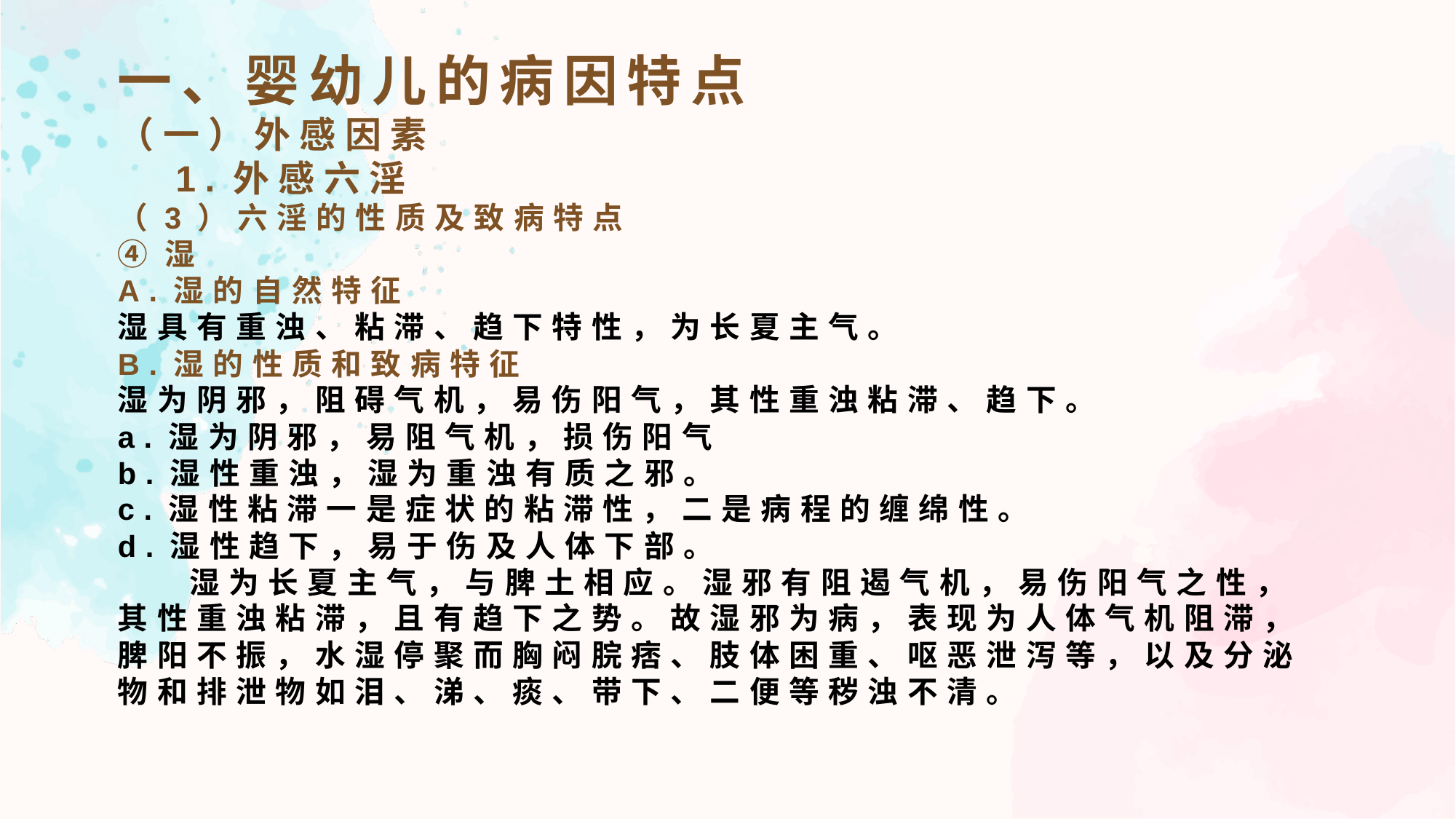

一、婴幼儿的病因特点
（一）外感因素
   1.外感六淫
（3）六淫的性质及致病特点
④湿
A.湿的自然特征
湿具有重浊、粘滞、趋下特性，为长夏主气。
B.湿的性质和致病特征
湿为阴邪，阻碍气机，易伤阳气，其性重浊粘滞、趋下。
a.湿为阴邪，易阻气机，损伤阳气
b.湿性重浊，湿为重浊有质之邪。
c.湿性粘滞一是症状的粘滞性，二是病程的缠绵性。
d.湿性趋下，易于伤及人体下部。
    湿为长夏主气，与脾土相应。湿邪有阻遏气机，易伤阳气之性，其性重浊粘滞，且有趋下之势。故湿邪为病，表现为人体气机阻滞，脾阳不振，水湿停聚而胸闷脘痞、肢体困重、呕恶泄泻等，以及分泌物和排泄物如泪、涕、痰、带下、二便等秽浊不清。